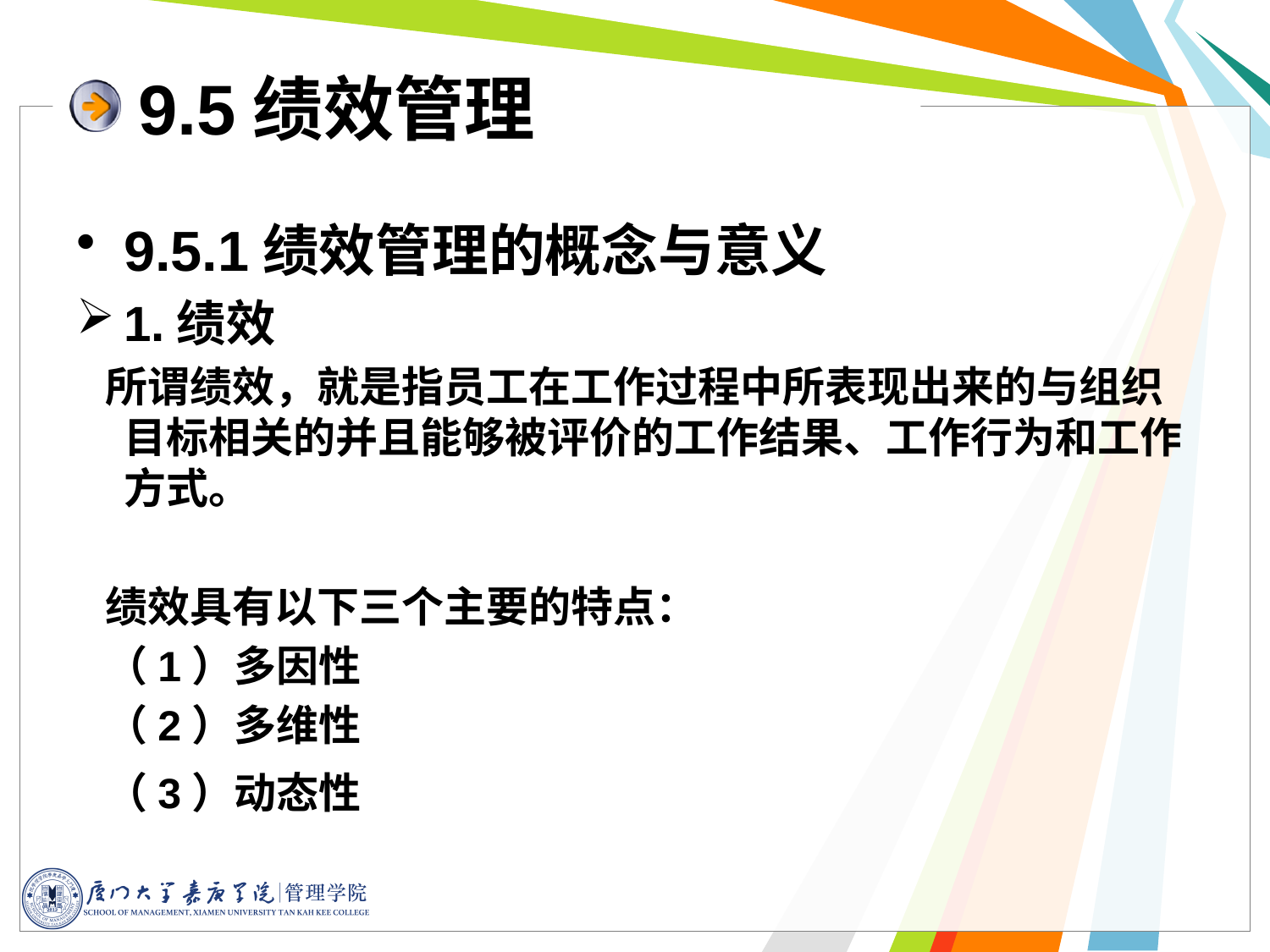

9.5绩效管理
9.5.1绩效管理的概念与意义
1.绩效
  所谓绩效，就是指员工在工作过程中所表现出来的与组织目标相关的并且能够被评价的工作结果、工作行为和工作方式。

  绩效具有以下三个主要的特点：
  （1）多因性
  （2）多维性
  （3）动态性